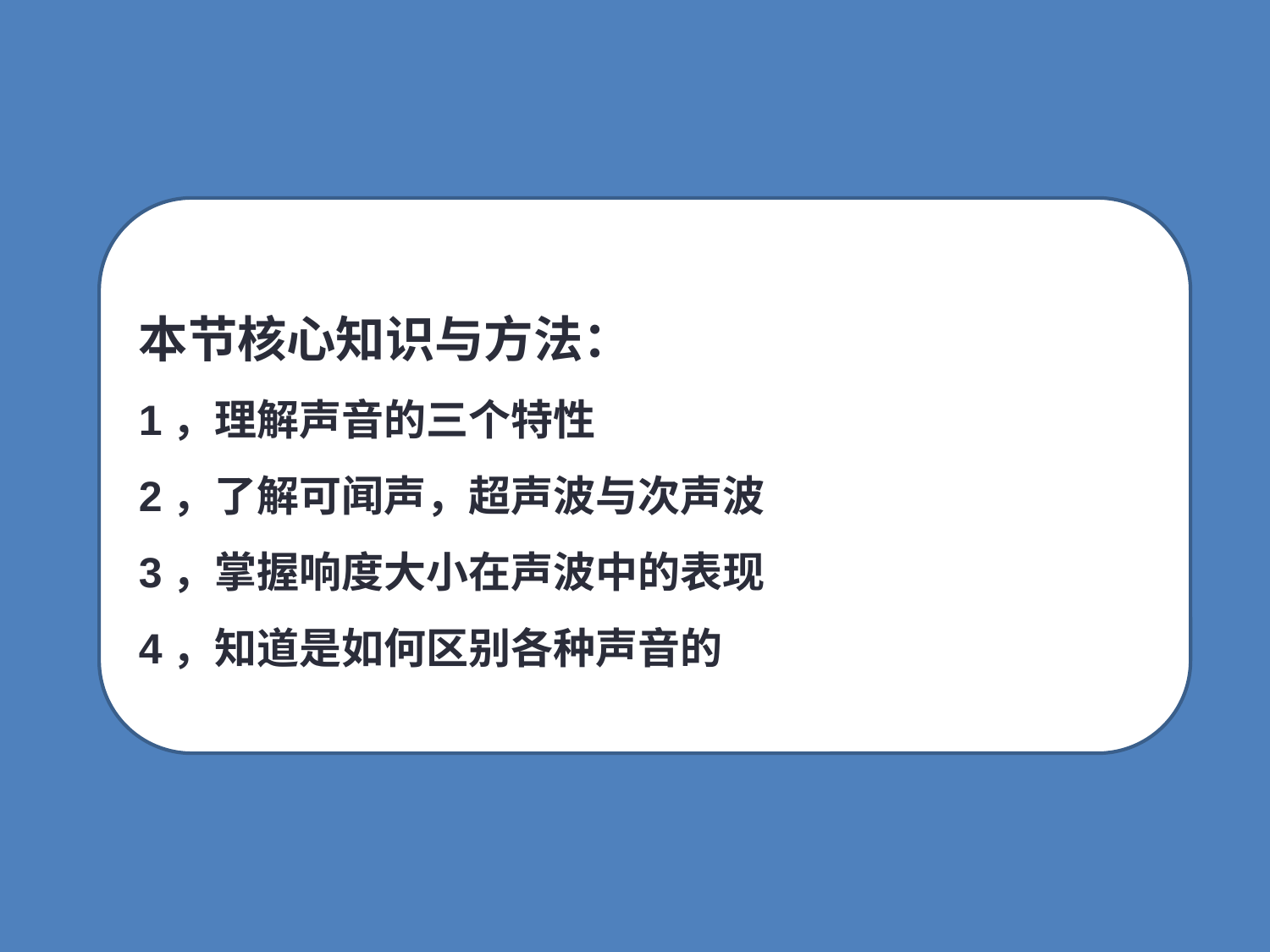

本节核心知识与方法：
1，理解声音的三个特性
2，了解可闻声，超声波与次声波
3，掌握响度大小在声波中的表现
4，知道是如何区别各种声音的